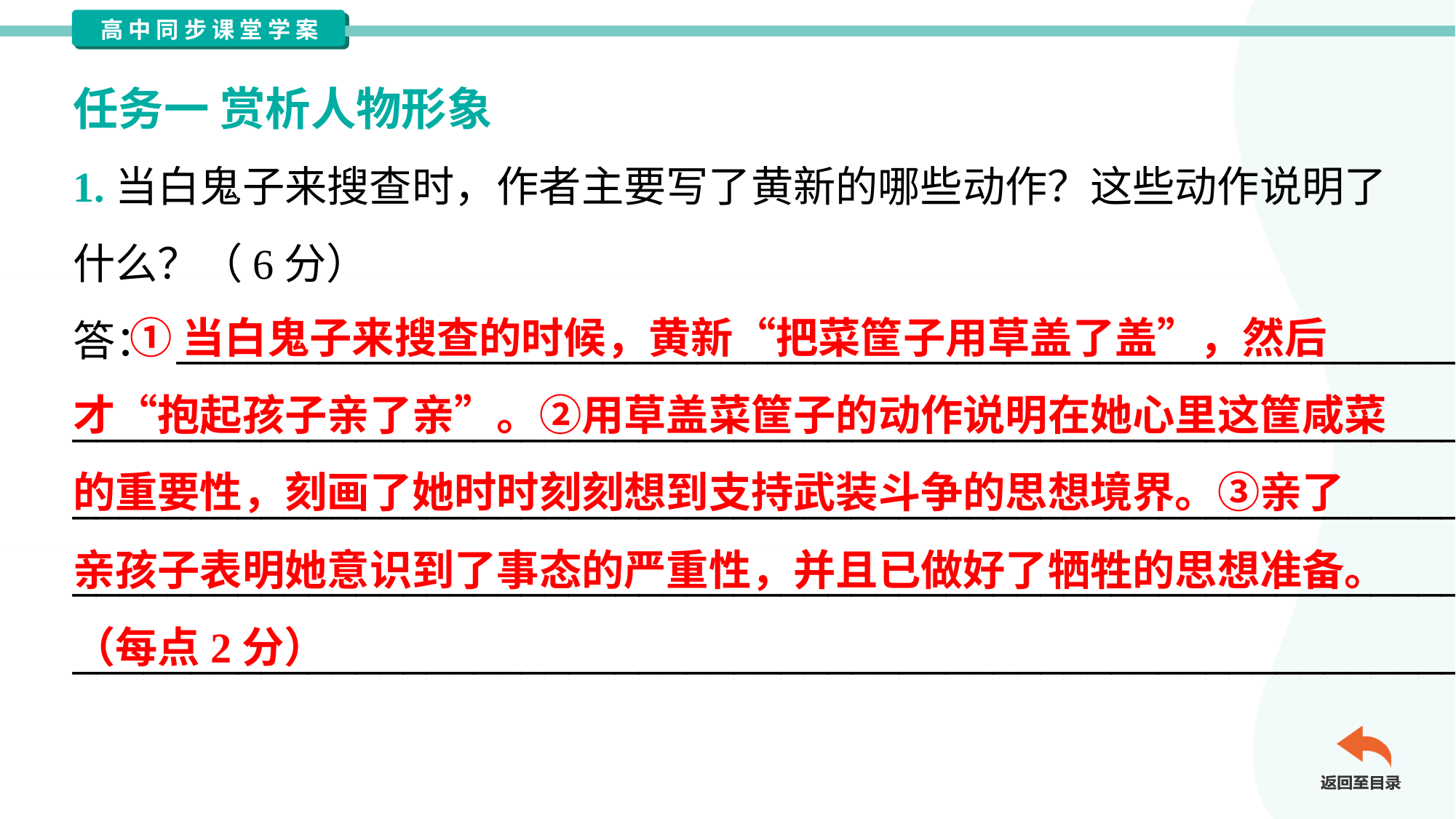

任务一 赏析人物形象
1.当白鬼子来搜查时，作者主要写了黄新的哪些动作？这些动作说明了
什么？（6分）
答： ________________________________________________________
_____________________________________________________________
_____________________________________________________________
_____________________________________________________________
_____________________________________________________________
      ①当白鬼子来搜查的时候，黄新“把菜筐子用草盖了盖”，然后
才“抱起孩子亲了亲”。②用草盖菜筐子的动作说明在她心里这筐咸菜
的重要性，刻画了她时时刻刻想到支持武装斗争的思想境界。③亲了
亲孩子表明她意识到了事态的严重性，并且已做好了牺牲的思想准备。
（每点2分）